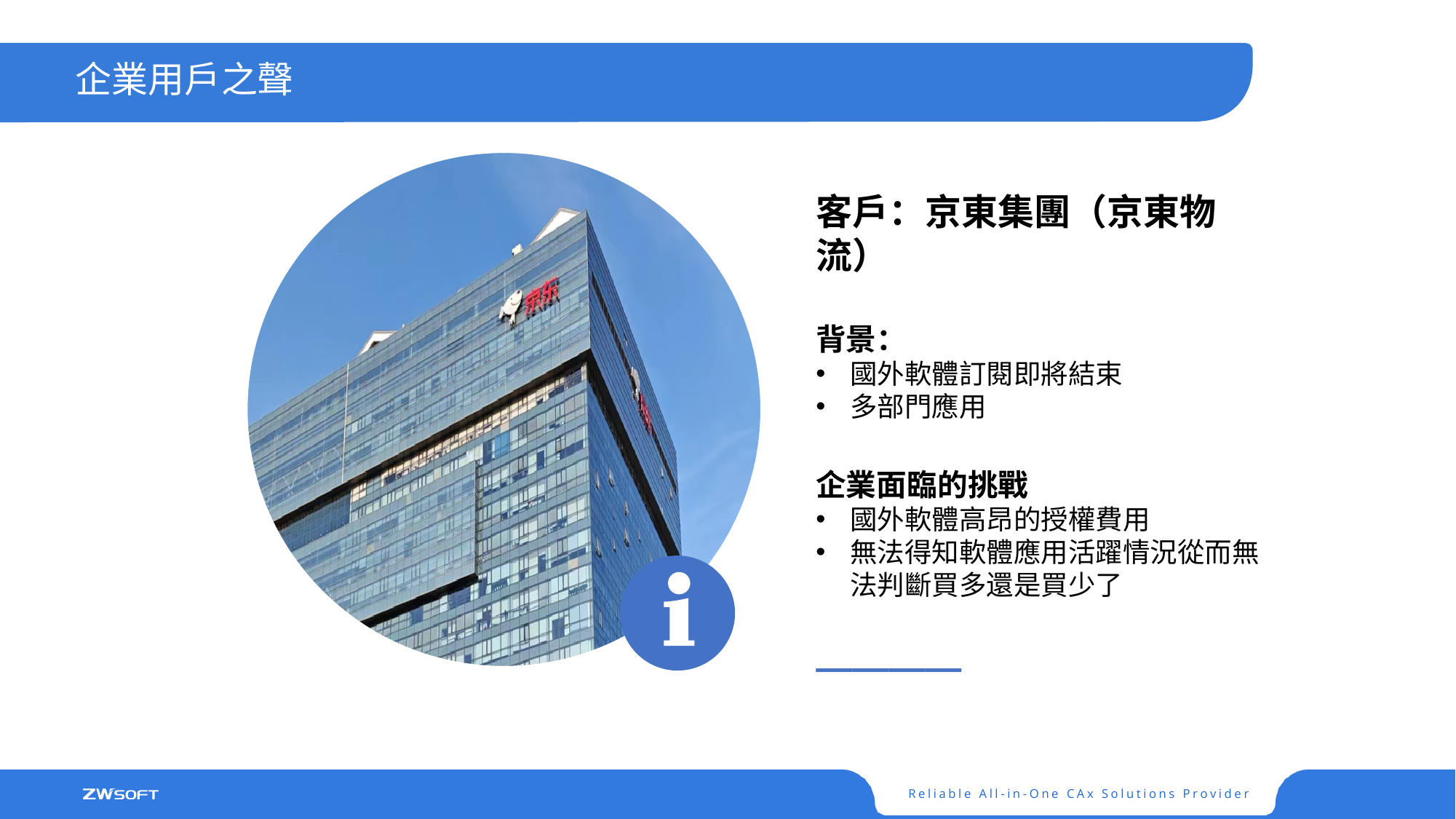

企業用戶之聲

客戶：京東集團（京東物流）

背景：
國外軟體訂閱即將結束
多部門應用

企業面臨的挑戰
國外軟體高昂的授權費用
無法得知軟體應用活躍情況從而無法判斷買多還是買少了

————